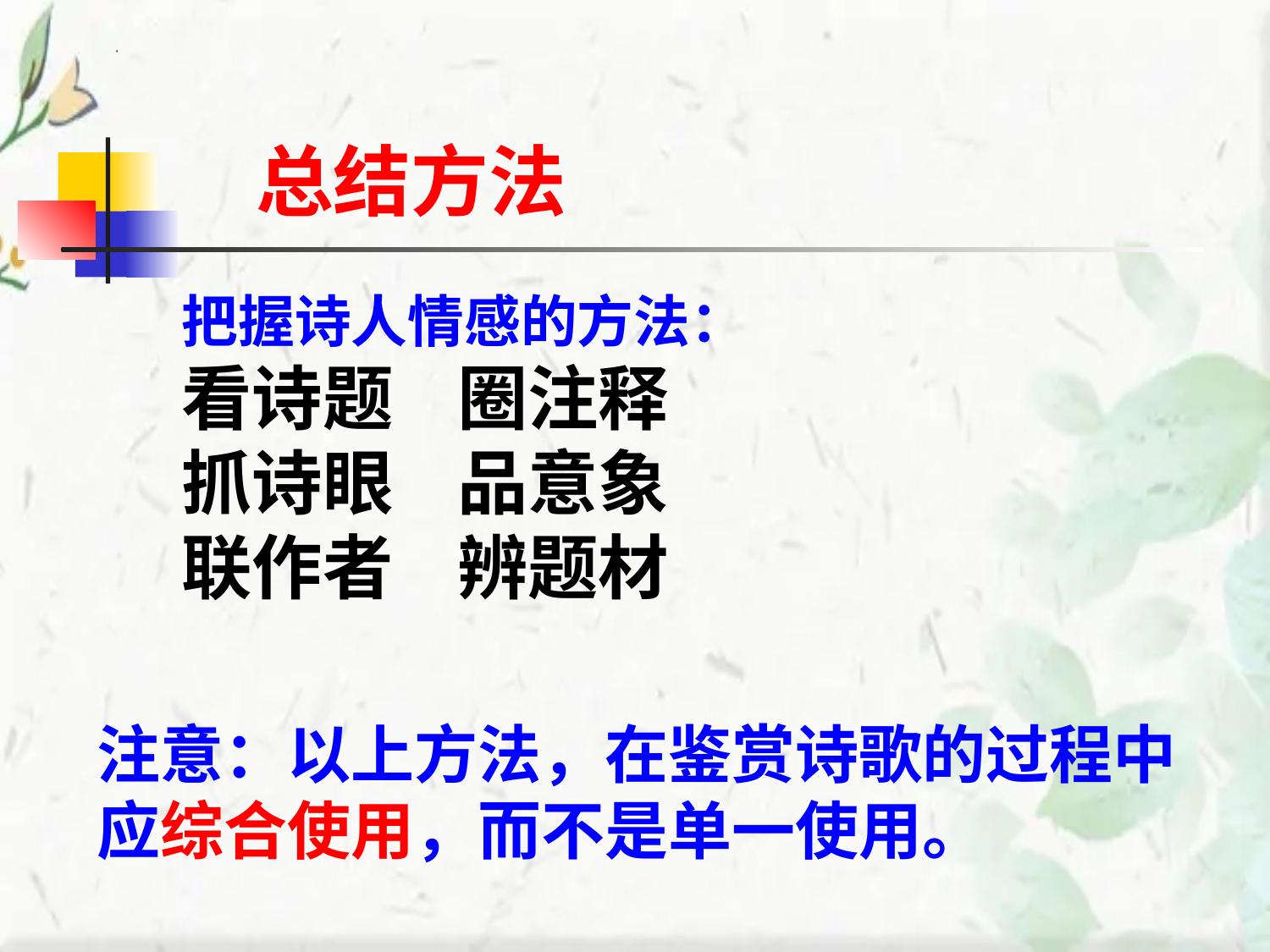

总结方法
把握诗人情感的方法：
看诗题    圈注释
抓诗眼    品意象
联作者    辨题材
注意：以上方法，在鉴赏诗歌的过程中应综合使用，而不是单一使用。